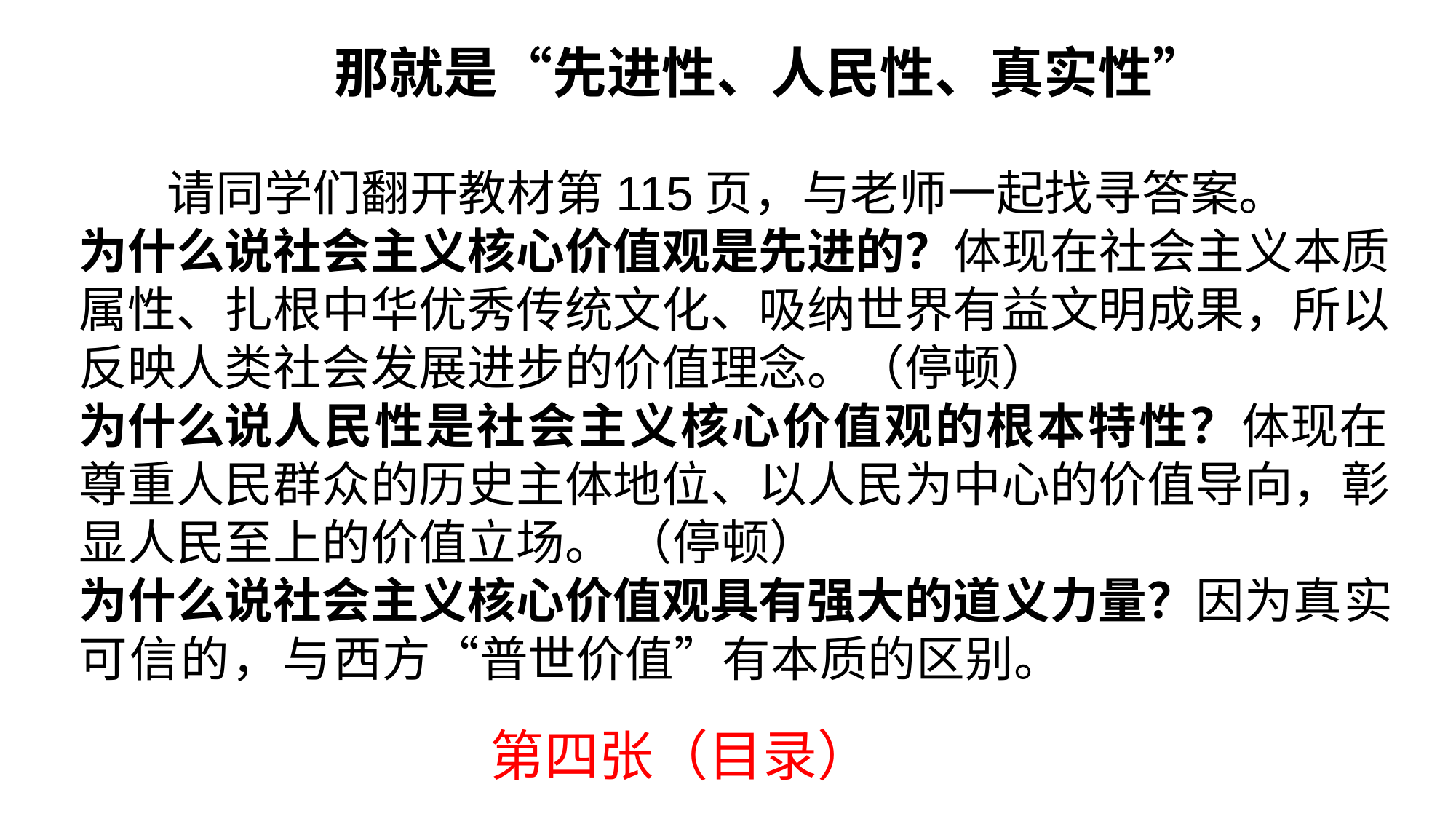

那就是“先进性、人民性、真实性”

       请同学们翻开教材第115页，与老师一起找寻答案。
为什么说社会主义核心价值观是先进的？体现在社会主义本质属性、扎根中华优秀传统文化、吸纳世界有益文明成果，所以反映人类社会发展进步的价值理念。（停顿）
为什么说人民性是社会主义核心价值观的根本特性？体现在尊重人民群众的历史主体地位、以人民为中心的价值导向，彰显人民至上的价值立场。 （停顿）
为什么说社会主义核心价值观具有强大的道义力量？因为真实可信的，与西方“普世价值”有本质的区别。

第四张（目录）